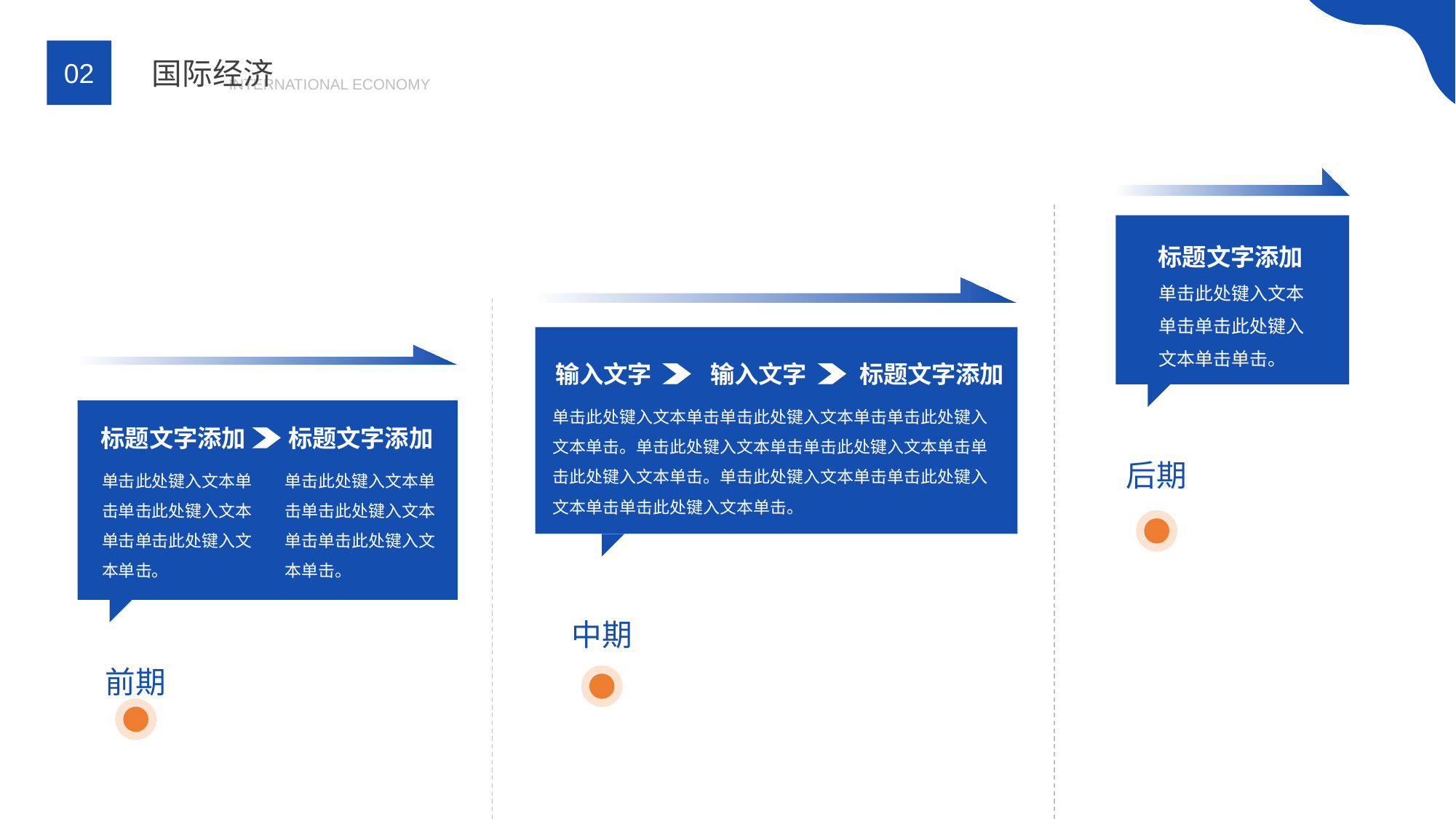

BY YUSHEN

国际经济
02
INTERNATIONAL ECONOMY

标题文字添加
单击此处键入文本单击单击此处键入文本单击单击。

后期

输入文字
输入文字
标题文字添加

单击此处键入文本单击单击此处键入文本单击单击此处键入文本单击。单击此处键入文本单击单击此处键入文本单击单击此处键入文本单击。单击此处键入文本单击单击此处键入文本单击单击此处键入文本单击。

中期

标题文字添加
标题文字添加

单击此处键入文本单击单击此处键入文本单击单击此处键入文本单击。
单击此处键入文本单击单击此处键入文本单击单击此处键入文本单击。

前期